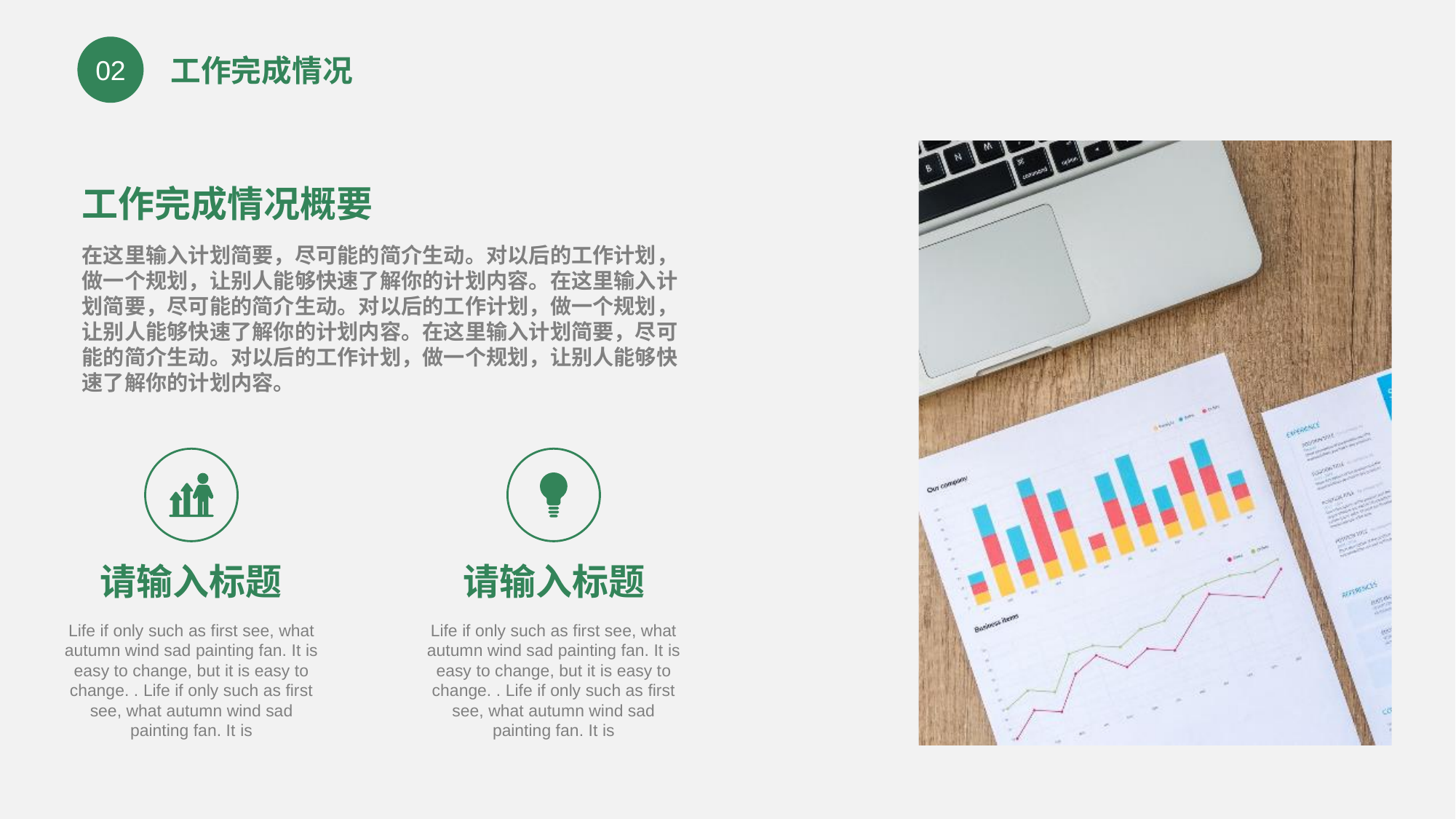

工作完成情况
02

工作完成情况概要
在这里输入计划简要，尽可能的简介生动。对以后的工作计划，做一个规划，让别人能够快速了解你的计划内容。在这里输入计划简要，尽可能的简介生动。对以后的工作计划，做一个规划，让别人能够快速了解你的计划内容。在这里输入计划简要，尽可能的简介生动。对以后的工作计划，做一个规划，让别人能够快速了解你的计划内容。

请输入标题
请输入标题
Life if only such as first see, what autumn wind sad painting fan. It is easy to change, but it is easy to change. . Life if only such as first see, what autumn wind sad painting fan. It is
Life if only such as first see, what autumn wind sad painting fan. It is easy to change, but it is easy to change. . Life if only such as first see, what autumn wind sad painting fan. It is